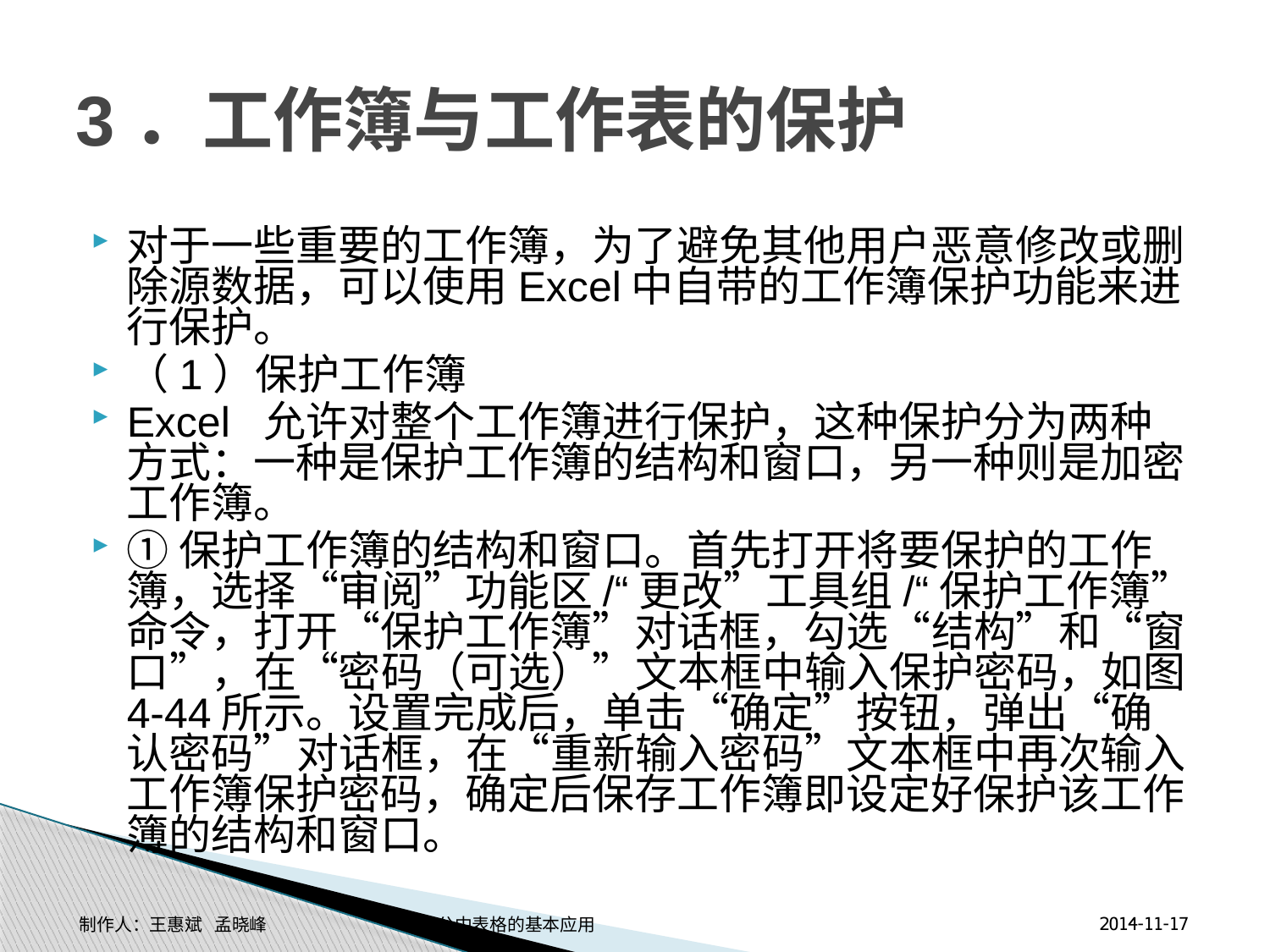

# 3．工作簿与工作表的保护
对于一些重要的工作簿，为了避免其他用户恶意修改或删除源数据，可以使用Excel中自带的工作簿保护功能来进行保护。
（1）保护工作簿
Excel  允许对整个工作簿进行保护，这种保护分为两种方式：一种是保护工作簿的结构和窗口，另一种则是加密工作簿。
①保护工作簿的结构和窗口。首先打开将要保护的工作簿，选择“审阅”功能区/“更改”工具组/“保护工作簿”命令，打开“保护工作簿”对话框，勾选“结构”和“窗口”，在“密码（可选）”文本框中输入保护密码，如图4-44所示。设置完成后，单击“确定”按钮，弹出“确认密码”对话框，在“重新输入密码”文本框中再次输入工作簿保护密码，确定后保存工作簿即设定好保护该工作簿的结构和窗口。
2014-11-17
制作人：王惠斌   孟晓峰                                      办公中表格的基本应用